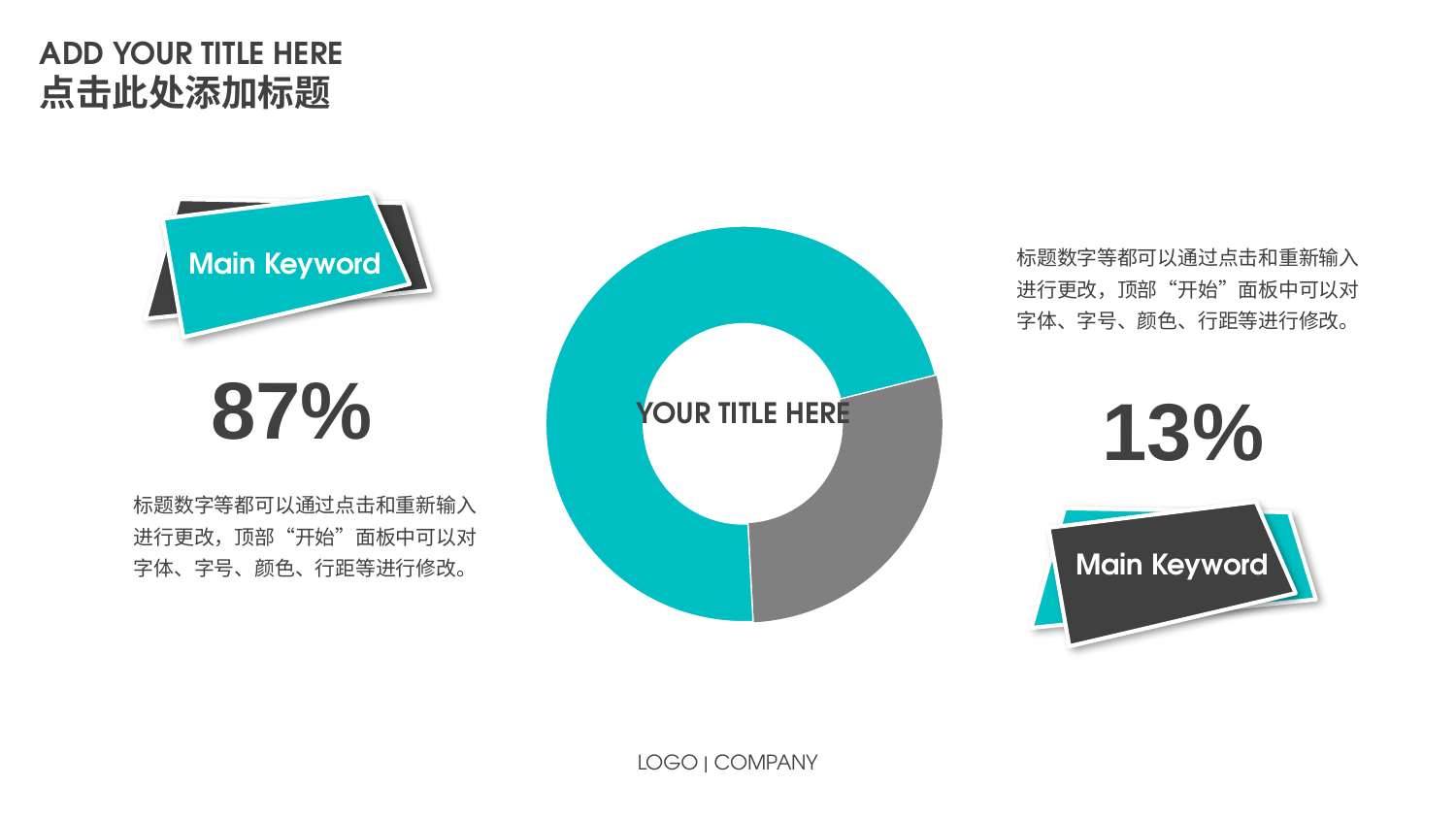

ADD YOUR TITLE HERE
点击此处添加标题

### Chart

| Category | 销售额 |
|---|---|
| 上半年 | 8.200000000000001 |
| 下半年 | 3.2 |
标题数字等都可以通过点击和重新输入进行更改，顶部“开始”面板中可以对字体、字号、颜色、行距等进行修改。
Main Keyword
87%
13%
YOUR TITLE HERE
标题数字等都可以通过点击和重新输入进行更改，顶部“开始”面板中可以对字体、字号、颜色、行距等进行修改。

Main Keyword
LOGO | COMPANY